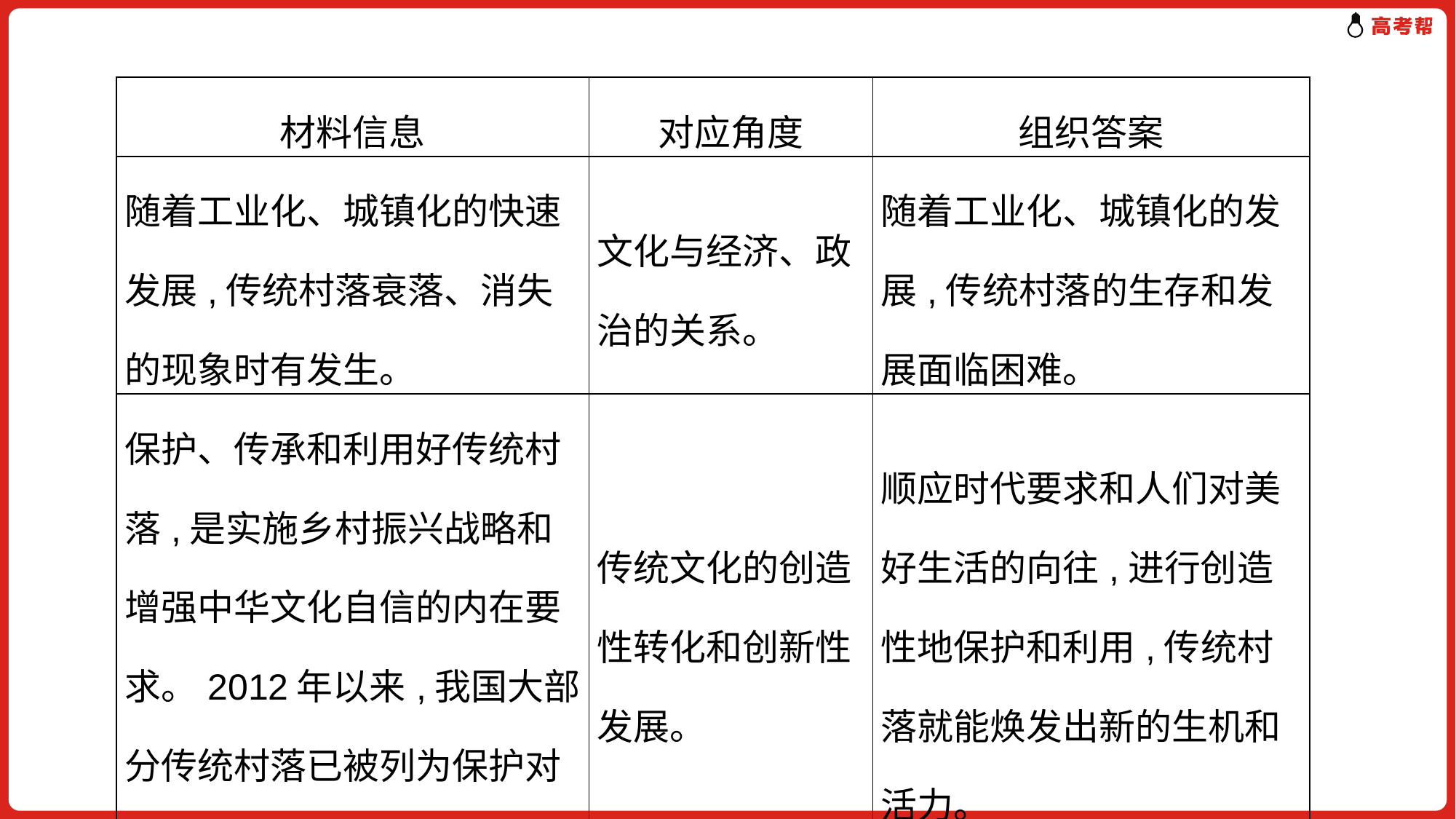

| 材料信息 | 对应角度 | 组织答案 |
| --- | --- | --- |
| 随着工业化、城镇化的快速发展,传统村落衰落、消失的现象时有发生。 | 文化与经济、政治的关系。 | 随着工业化、城镇化的发展,传统村落的生存和发展面临困难。 |
| 保护、传承和利用好传统村落,是实施乡村振兴战略和增强中华文化自信的内在要求。2012年以来,我国大部分传统村落已被列为保护对象。 | 传统文化的创造性转化和创新性发展。 | 顺应时代要求和人们对美好生活的向往,进行创造性地保护和利用,传统村落就能焕发出新的生机和活力。 |